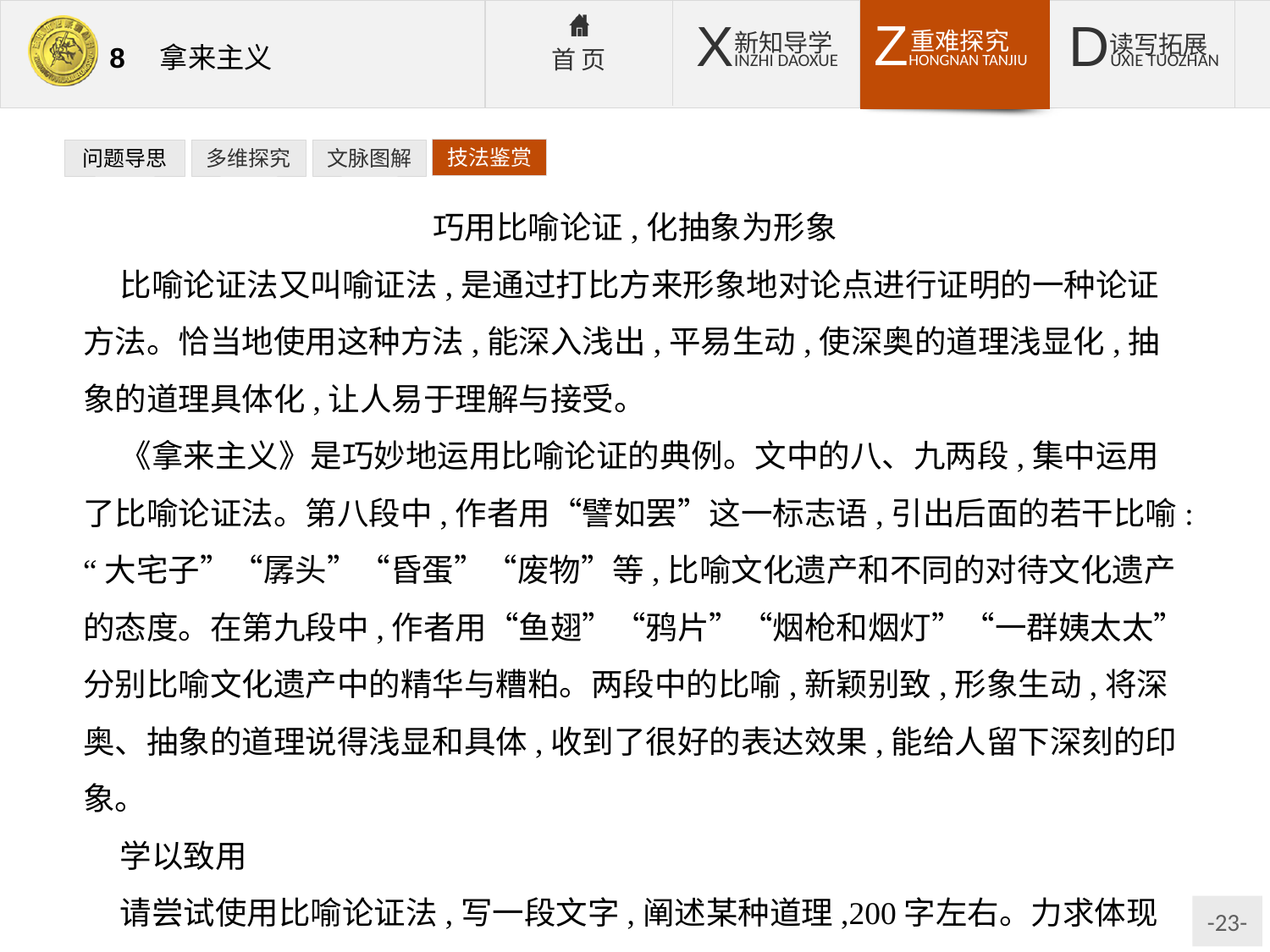

技法鉴赏
问题导思
多维探究
文脉图解
巧用比喻论证,化抽象为形象
比喻论证法又叫喻证法,是通过打比方来形象地对论点进行证明的一种论证方法。恰当地使用这种方法,能深入浅出,平易生动,使深奥的道理浅显化,抽象的道理具体化,让人易于理解与接受。
《拿来主义》是巧妙地运用比喻论证的典例。文中的八、九两段,集中运用了比喻论证法。第八段中,作者用“譬如罢”这一标志语,引出后面的若干比喻:“大宅子”“孱头”“昏蛋”“废物”等,比喻文化遗产和不同的对待文化遗产的态度。在第九段中,作者用“鱼翅”“鸦片”“烟枪和烟灯”“一群姨太太”分别比喻文化遗产中的精华与糟粕。两段中的比喻,新颖别致,形象生动,将深奥、抽象的道理说得浅显和具体,收到了很好的表达效果,能给人留下深刻的印象。
学以致用
请尝试使用比喻论证法,写一段文字,阐述某种道理,200字左右。力求体现语言雄辩性的特点。